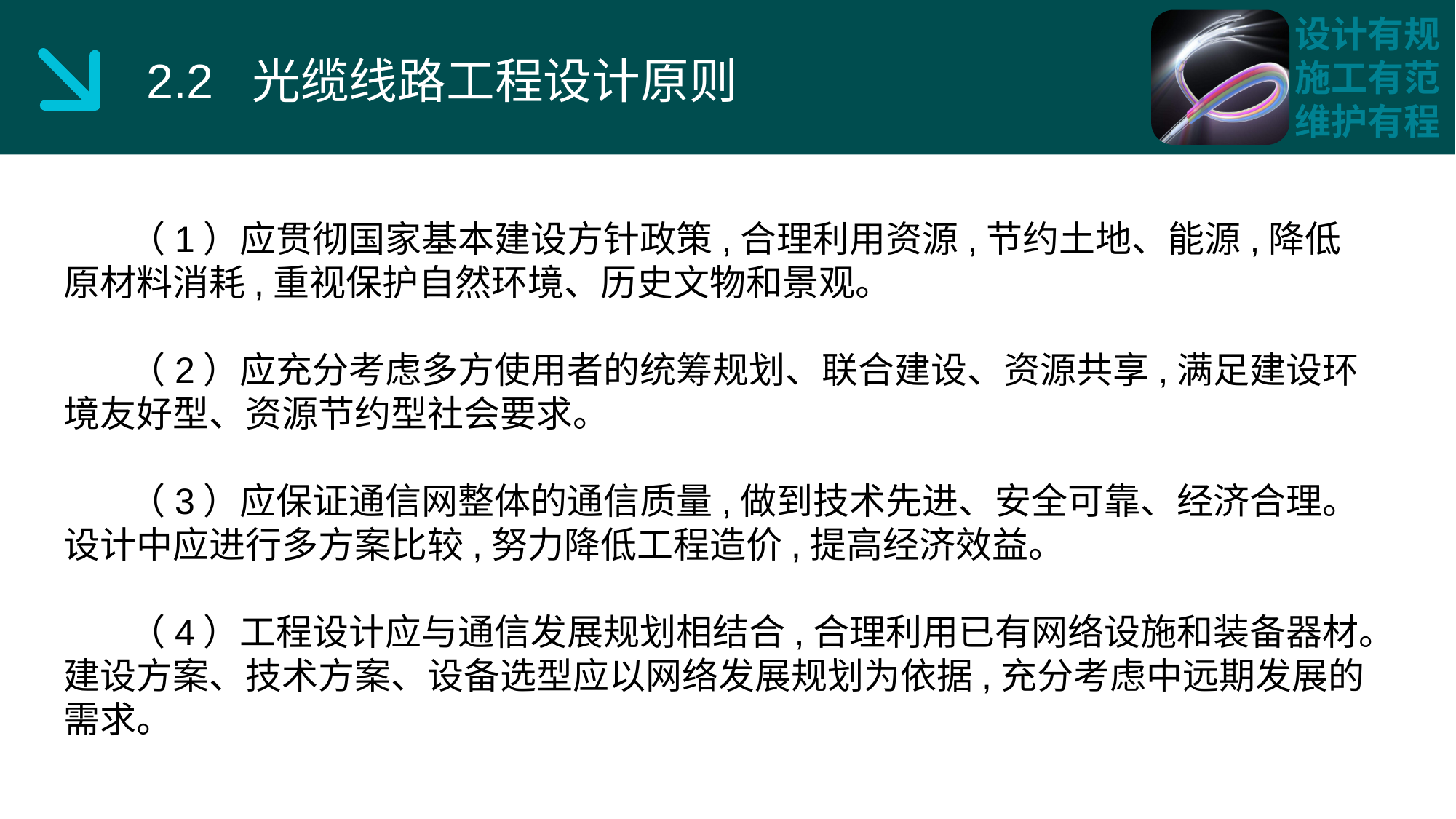

2.2  光缆线路工程设计原则

       （1）应贯彻国家基本建设方针政策,合理利用资源,节约土地、能源,降低原材料消耗,重视保护自然环境、历史文物和景观。

       （2）应充分考虑多方使用者的统筹规划、联合建设、资源共享,满足建设环境友好型、资源节约型社会要求。

       （3）应保证通信网整体的通信质量,做到技术先进、安全可靠、经济合理。设计中应进行多方案比较,努力降低工程造价,提高经济效益。

       （4）工程设计应与通信发展规划相结合,合理利用已有网络设施和装备器材。建设方案、技术方案、设备选型应以网络发展规划为依据,充分考虑中远期发展的需求。